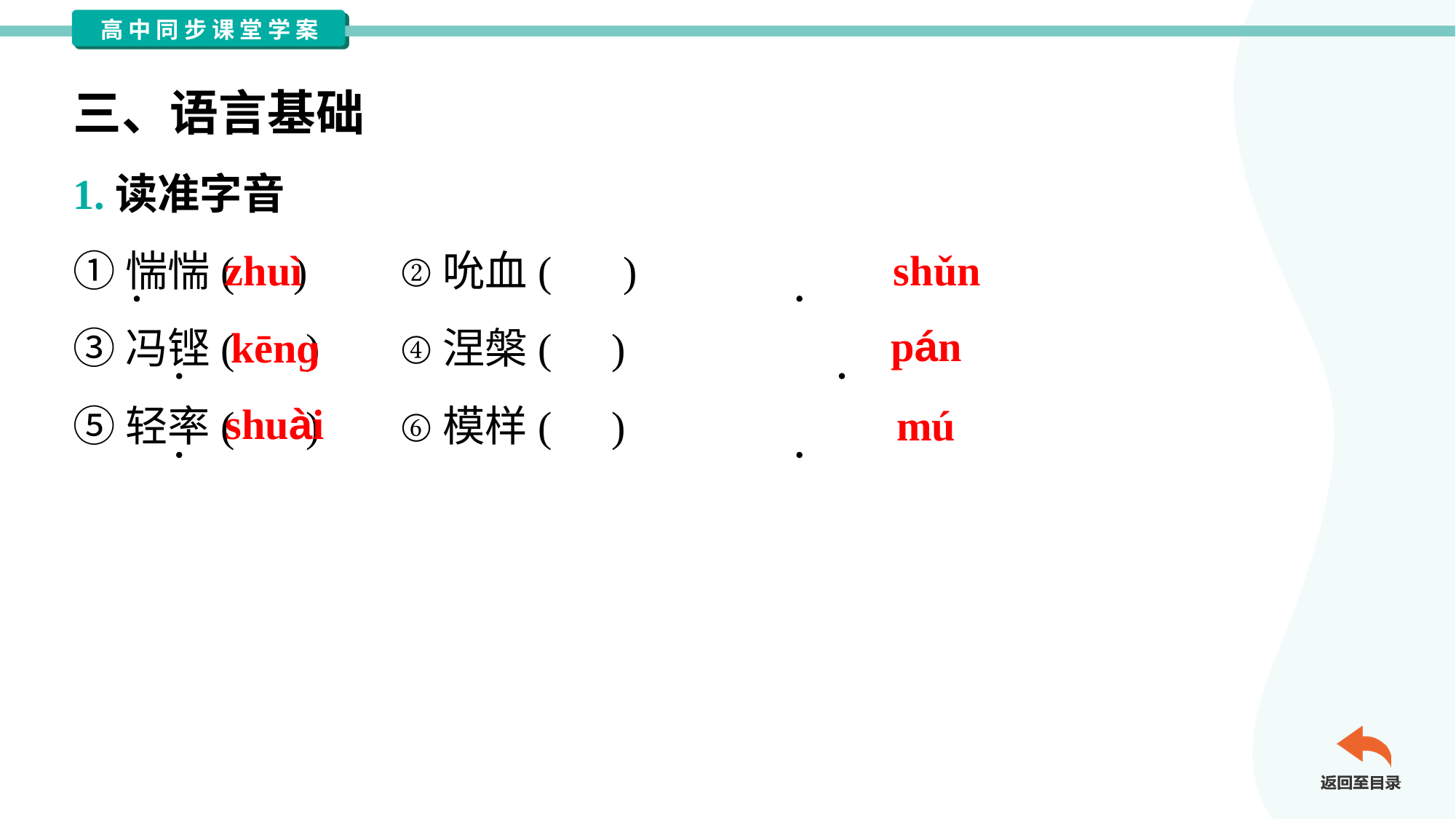

三、语言基础
1.读准字音
①惴惴(     )	②吮血(      )
③冯铿(      )	④涅槃(     )
⑤轻率(      )	⑥模样(     )
zhuì
shǔn
kēnɡ
pán

shuài
mú